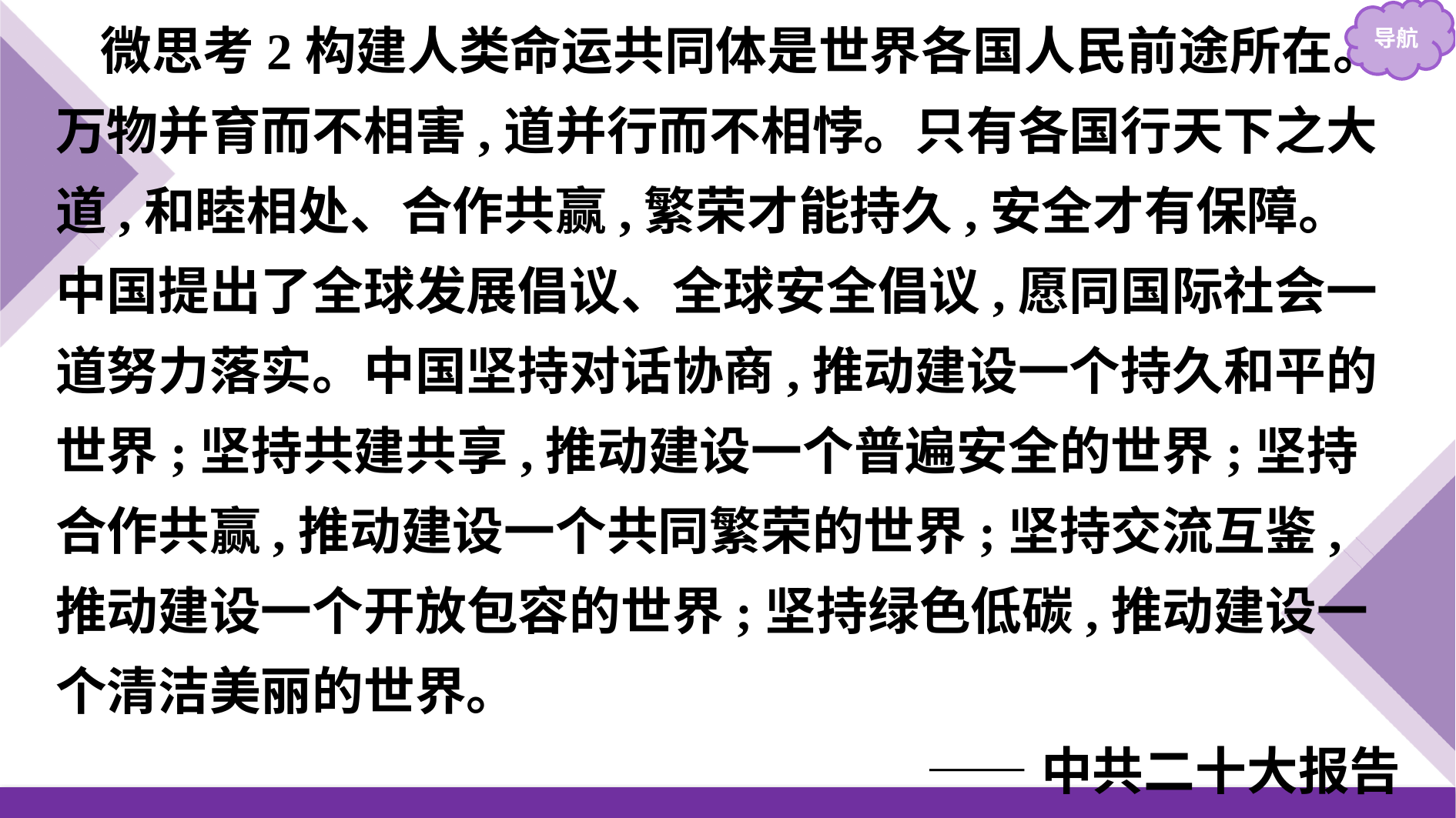

微思考2构建人类命运共同体是世界各国人民前途所在。万物并育而不相害,道并行而不相悖。只有各国行天下之大道,和睦相处、合作共赢,繁荣才能持久,安全才有保障。中国提出了全球发展倡议、全球安全倡议,愿同国际社会一道努力落实。中国坚持对话协商,推动建设一个持久和平的世界;坚持共建共享,推动建设一个普遍安全的世界;坚持合作共赢,推动建设一个共同繁荣的世界;坚持交流互鉴,推动建设一个开放包容的世界;坚持绿色低碳,推动建设一个清洁美丽的世界。
——中共二十大报告